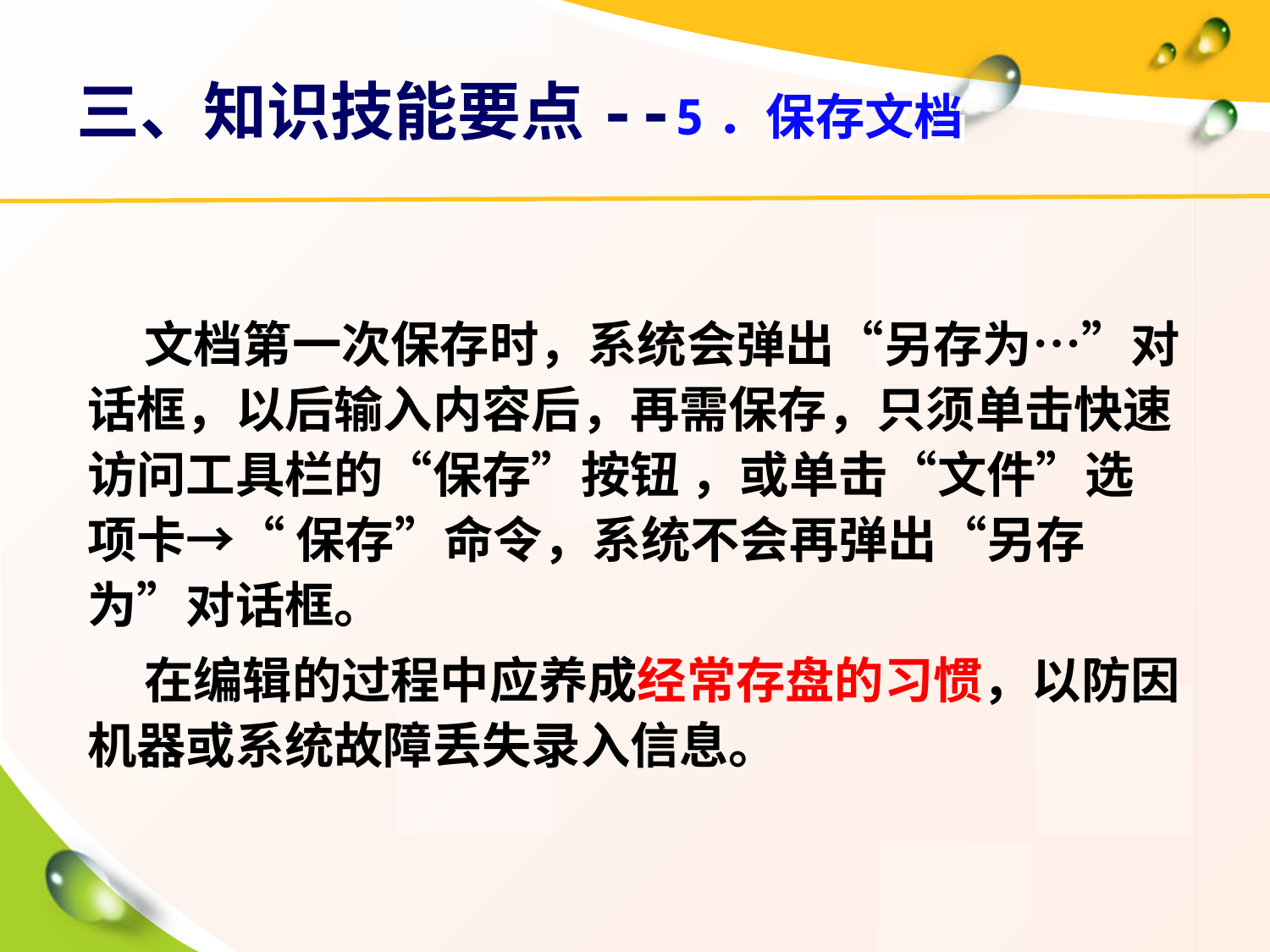

# 三、知识技能要点--5．保存文档

    文档第一次保存时，系统会弹出“另存为…”对话框，以后输入内容后，再需保存，只须单击快速访问工具栏的“保存”按钮 ，或单击“文件”选项卡→“ 保存”命令，系统不会再弹出“另存为”对话框。
    在编辑的过程中应养成经常存盘的习惯，以防因机器或系统故障丢失录入信息。